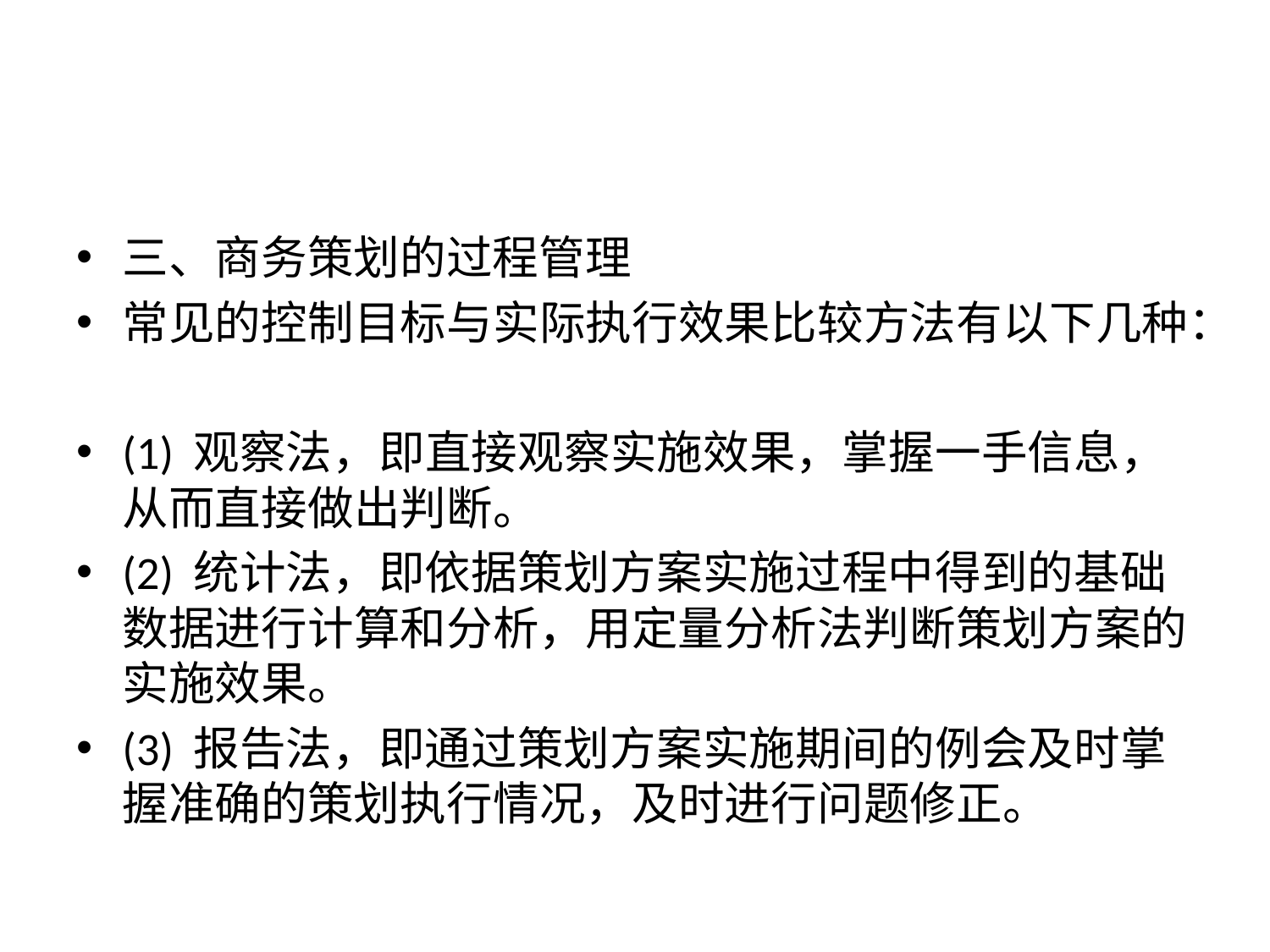

#
三、商务策划的过程管理
常见的控制目标与实际执行效果比较方法有以下几种：

(1) 观察法，即直接观察实施效果，掌握一手信息，从而直接做出判断。
(2) 统计法，即依据策划方案实施过程中得到的基础数据进行计算和分析，用定量分析法判断策划方案的实施效果。
(3) 报告法，即通过策划方案实施期间的例会及时掌握准确的策划执行情况，及时进行问题修正。